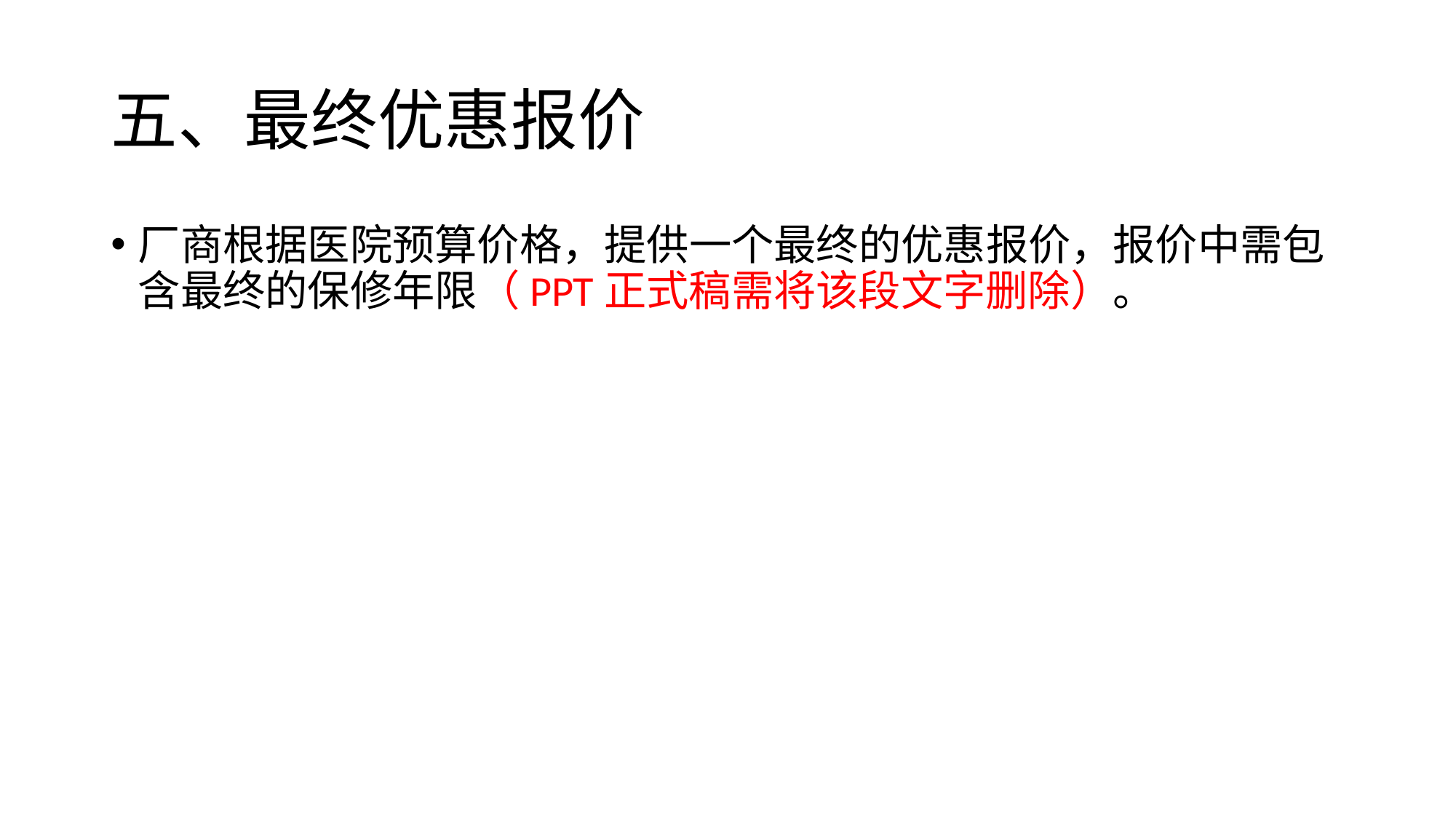

# 五、最终优惠报价
厂商根据医院预算价格，提供一个最终的优惠报价，报价中需包含最终的保修年限（PPT正式稿需将该段文字删除）。